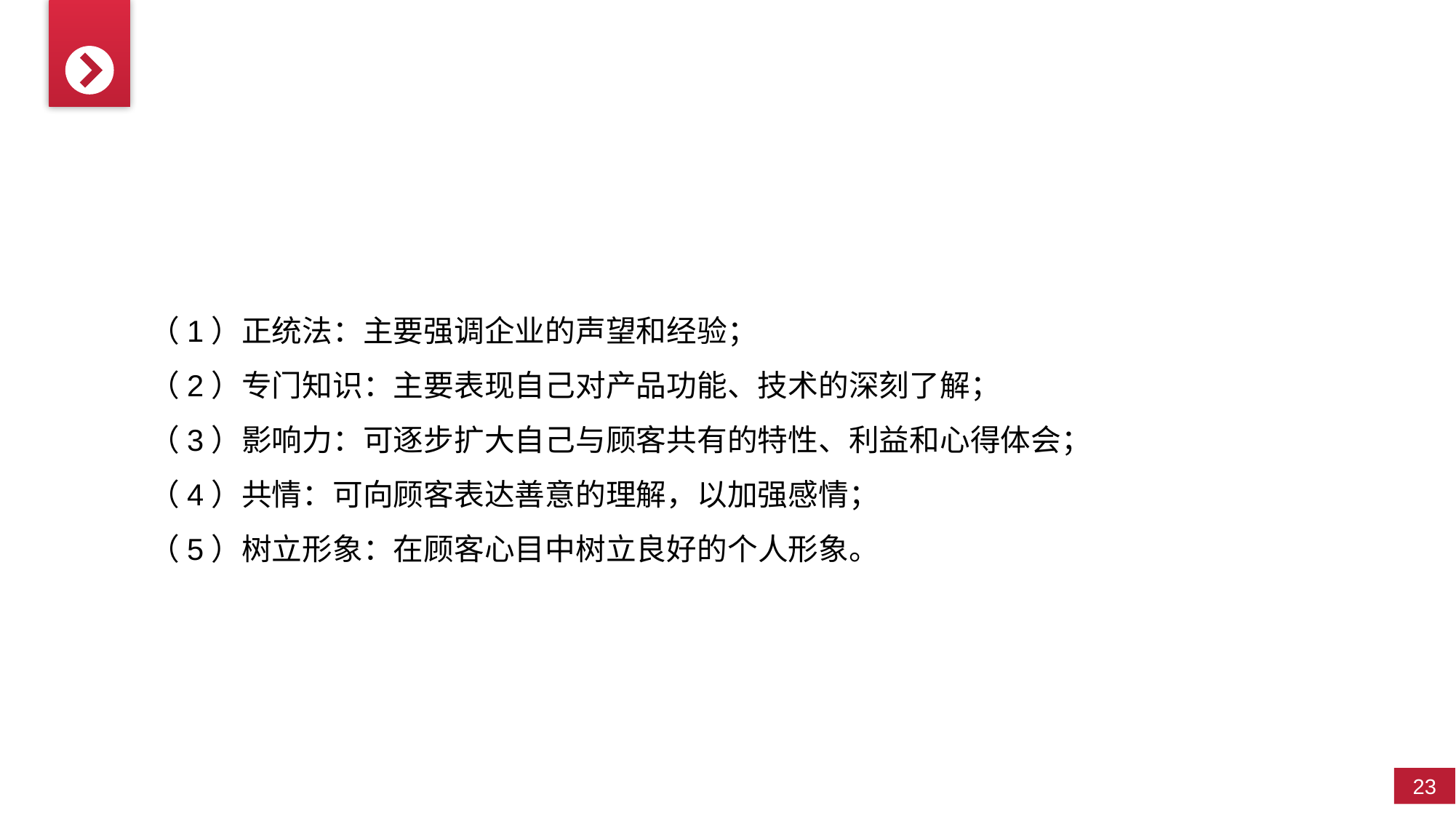

（1）正统法：主要强调企业的声望和经验；
（2）专门知识：主要表现自己对产品功能、技术的深刻了解；
（3）影响力：可逐步扩大自己与顾客共有的特性、利益和心得体会；
（4）共情：可向顾客表达善意的理解，以加强感情；
（5）树立形象：在顾客心目中树立良好的个人形象。